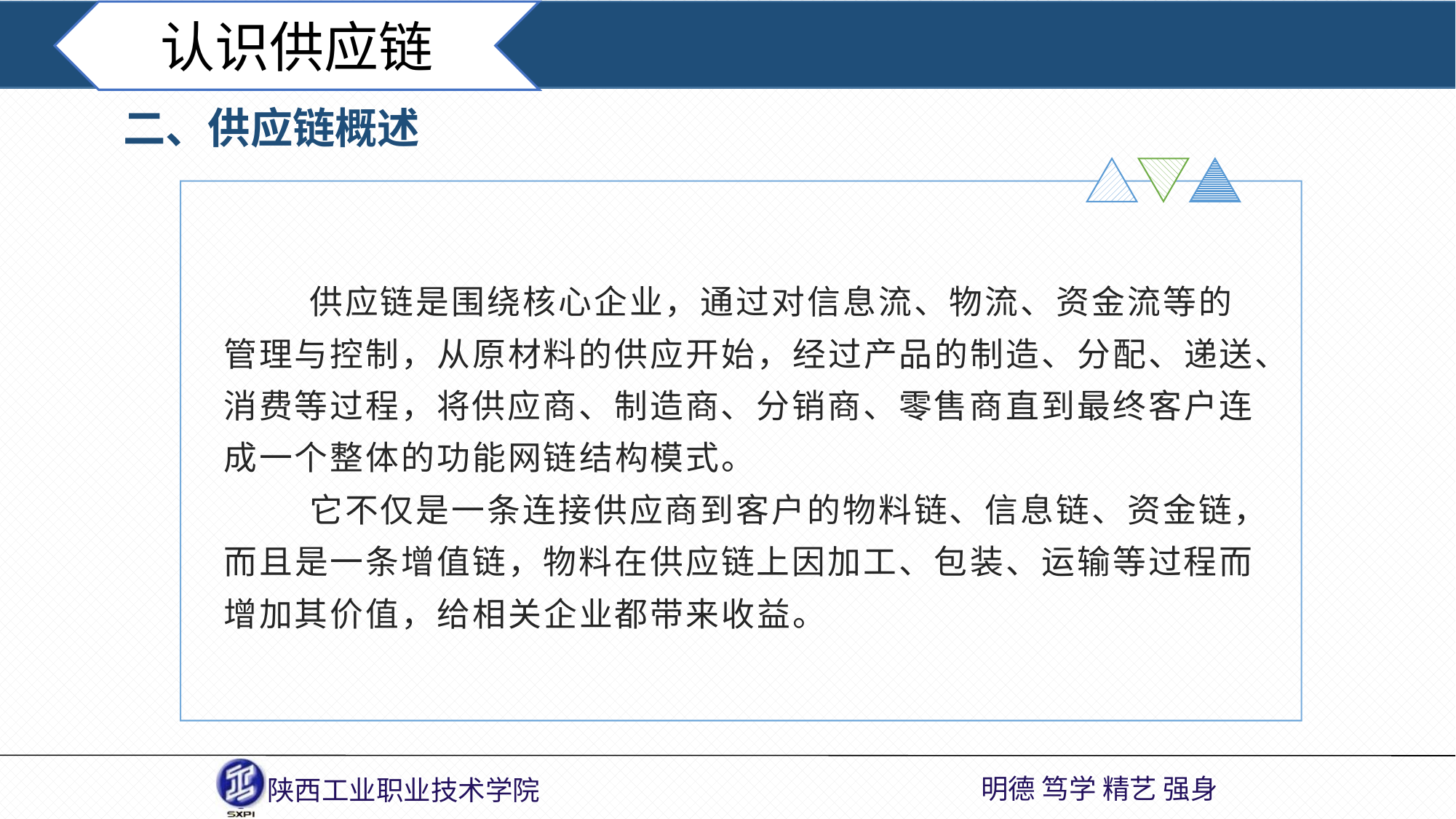

认识供应链
二、供应链概述

        供应链是围绕核心企业，通过对信息流、物流、资金流等的管理与控制，从原材料的供应开始，经过产品的制造、分配、递送、消费等过程，将供应商、制造商、分销商、零售商直到最终客户连成一个整体的功能网链结构模式。
        它不仅是一条连接供应商到客户的物料链、信息链、资金链，而且是一条增值链，物料在供应链上因加工、包装、运输等过程而增加其价值，给相关企业都带来收益。